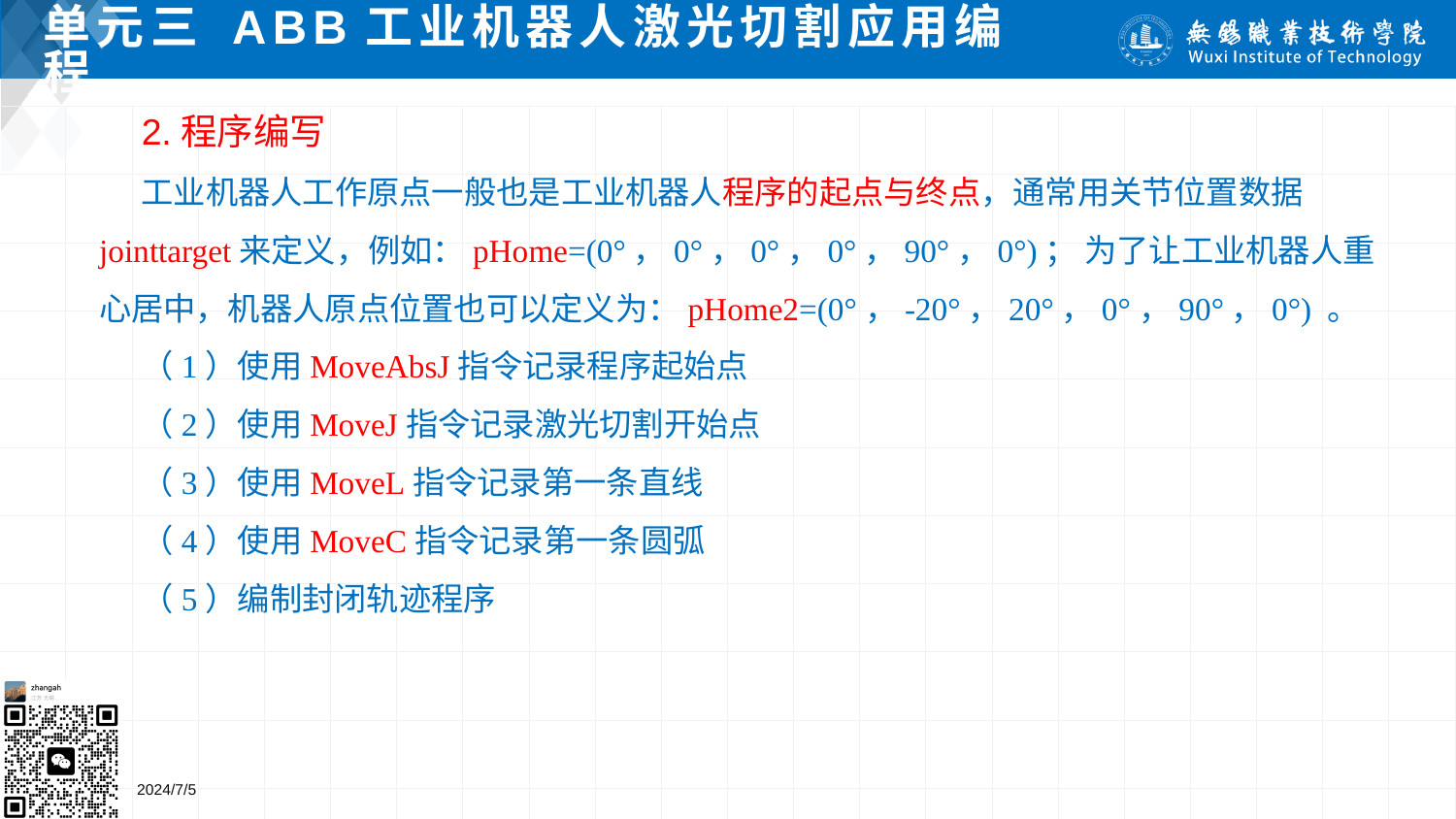

# 单元三 ABB工业机器人激光切割应用编程
2.程序编写
工业机器人工作原点一般也是工业机器人程序的起点与终点，通常用关节位置数据jointtarget来定义，例如：pHome=(0°，0°，0°，0°，90°，0°)； 为了让工业机器人重心居中，机器人原点位置也可以定义为：pHome2=(0°，-20°，20°，0°，90°，0°) 。
（1）使用MoveAbsJ指令记录程序起始点
（2）使用MoveJ指令记录激光切割开始点
（3）使用MoveL指令记录第一条直线
（4）使用MoveC指令记录第一条圆弧
（5）编制封闭轨迹程序
2024/7/5